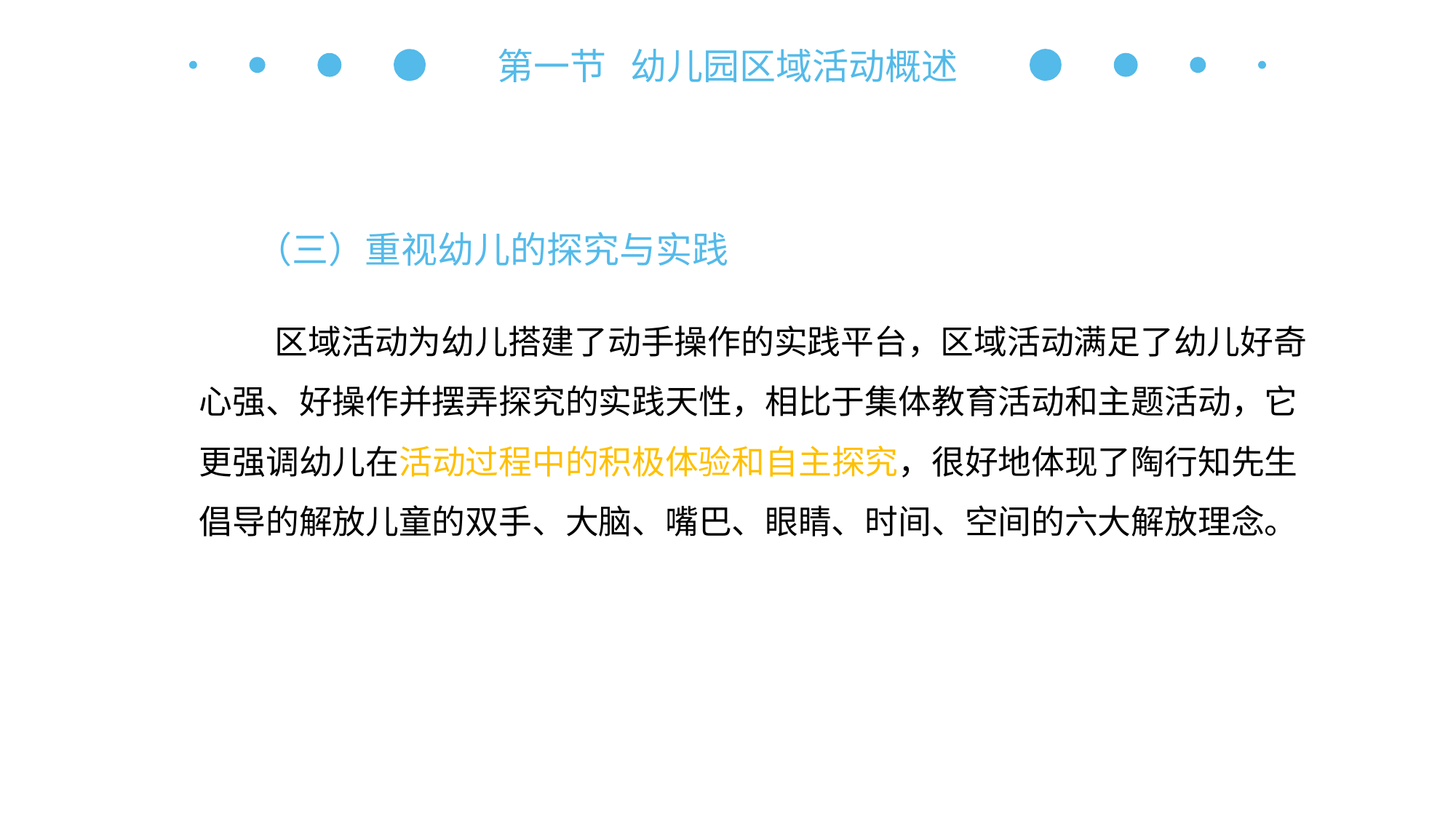

第一节   幼儿园区域活动概述

（三）重视幼儿的探究与实践
区域活动为幼儿搭建了动手操作的实践平台，区域活动满足了幼儿好奇心强、好操作并摆弄探究的实践天性，相比于集体教育活动和主题活动，它更强调幼儿在活动过程中的积极体验和自主探究，很好地体现了陶行知先生倡导的解放儿童的双手、大脑、嘴巴、眼睛、时间、空间的六大解放理念。